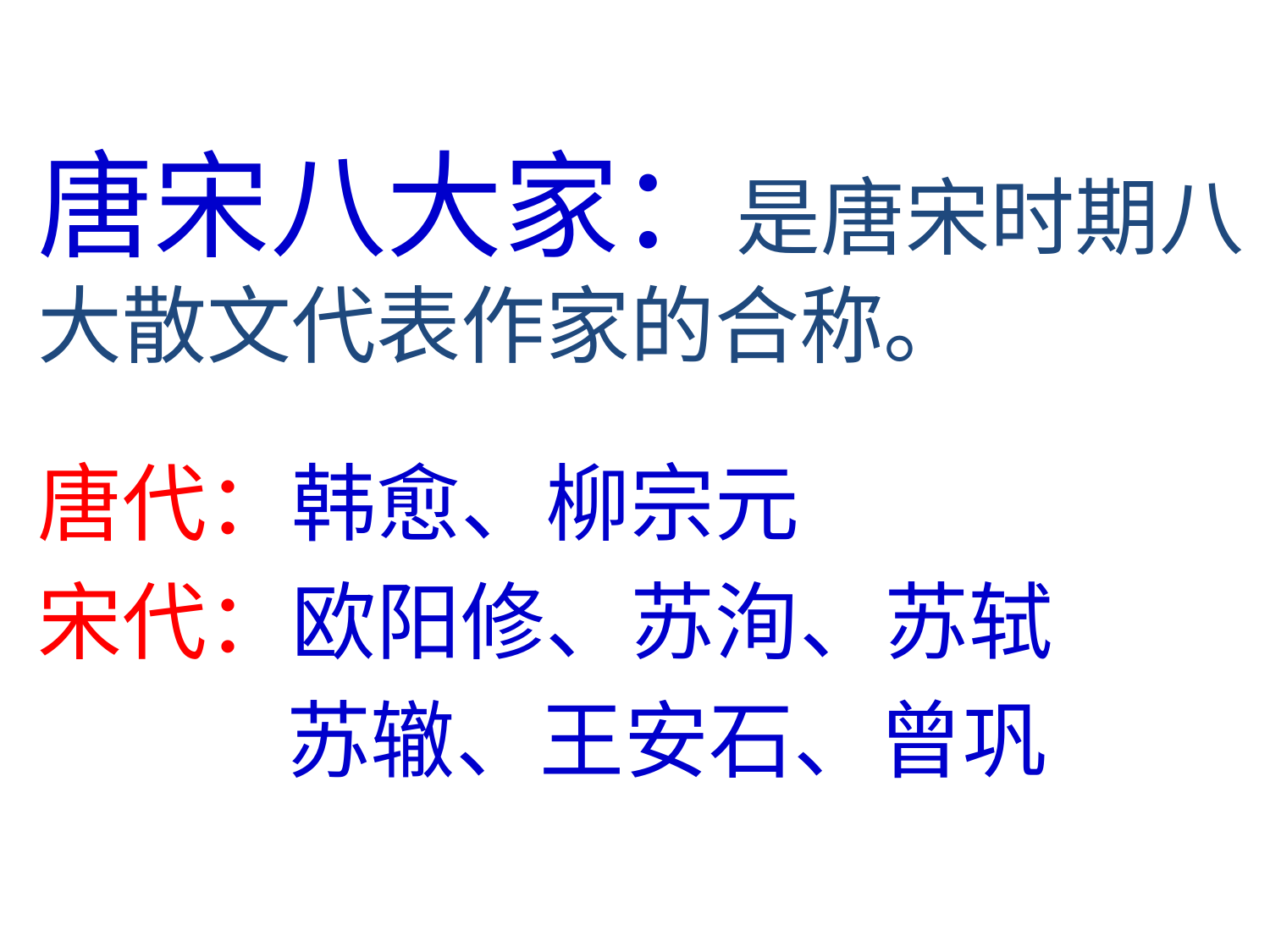

唐宋八大家：是唐宋时期八大散文代表作家的合称。

唐代：韩愈、柳宗元
宋代：欧阳修、苏洵、苏轼
            苏辙、王安石、曾巩